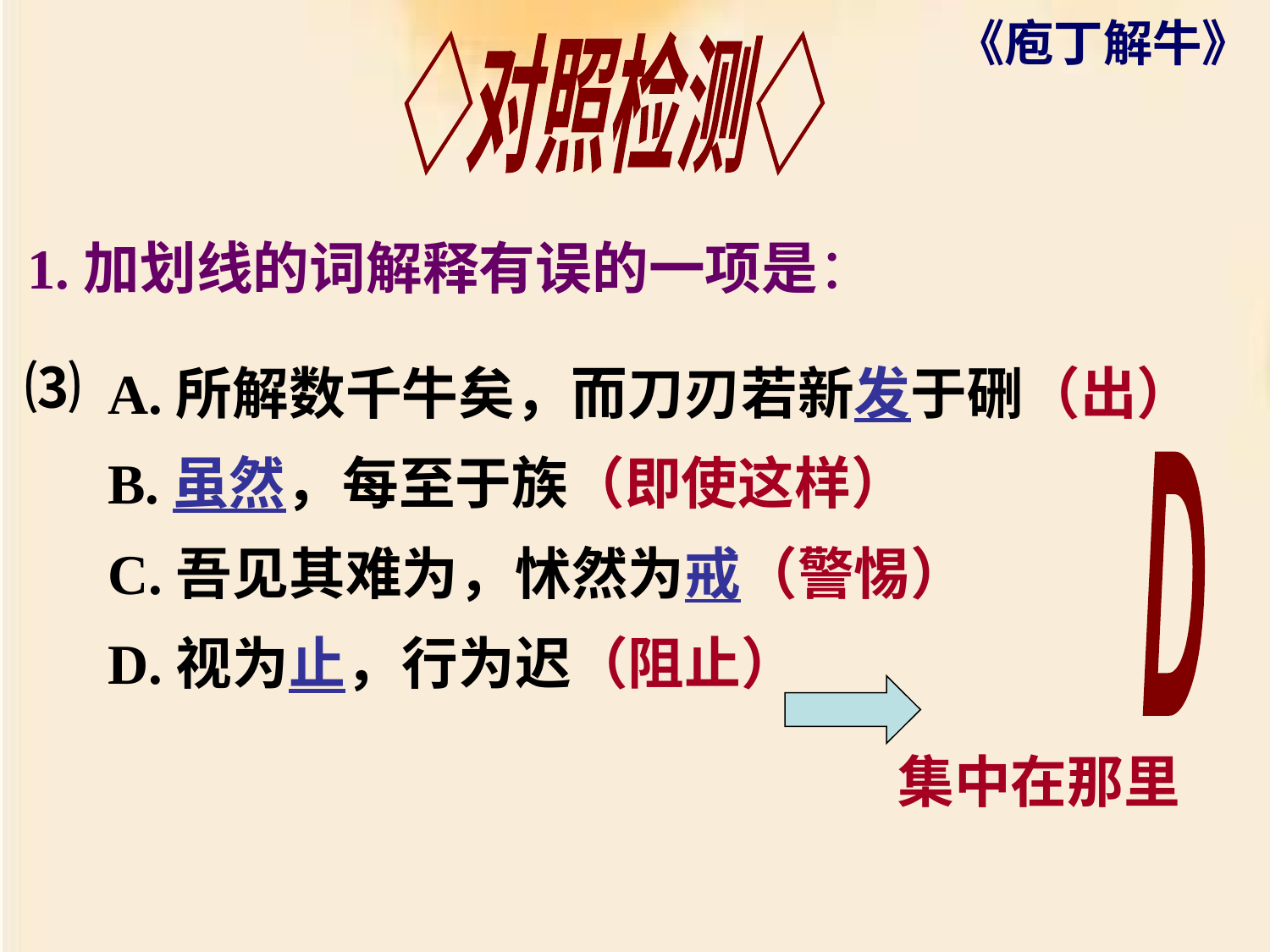

◇对照检测◇
1.加划线的词解释有误的一项是：
⑶
A.所解数千牛矣，而刀刃若新发于硎（出）
B.虽然，每至于族（即使这样）
C.吾见其难为，怵然为戒（警惕）
D.视为止，行为迟（阻止）
D

集中在那里